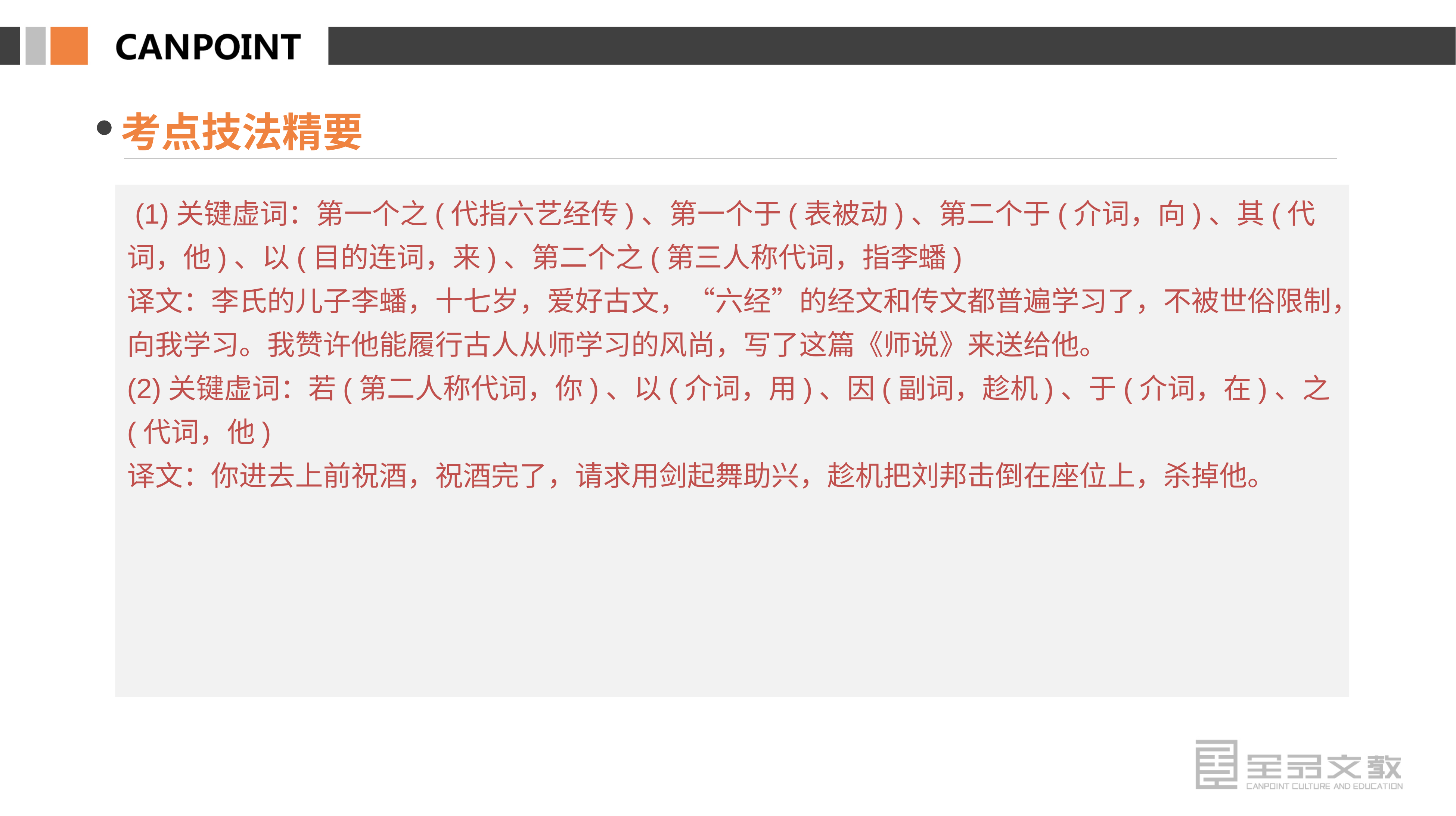

考点技法精要

 (1)关键虚词：第一个之(代指六艺经传)、第一个于(表被动)、第二个于(介词，向)、其(代词，他)、以(目的连词，来)、第二个之(第三人称代词，指李蟠)
译文：李氏的儿子李蟠，十七岁，爱好古文，“六经”的经文和传文都普遍学习了，不被世俗限制，向我学习。我赞许他能履行古人从师学习的风尚，写了这篇《师说》来送给他。
(2)关键虚词：若(第二人称代词，你)、以(介词，用)、因(副词，趁机)、于(介词，在)、之(代词，他)
译文：你进去上前祝酒，祝酒完了，请求用剑起舞助兴，趁机把刘邦击倒在座位上，杀掉他。